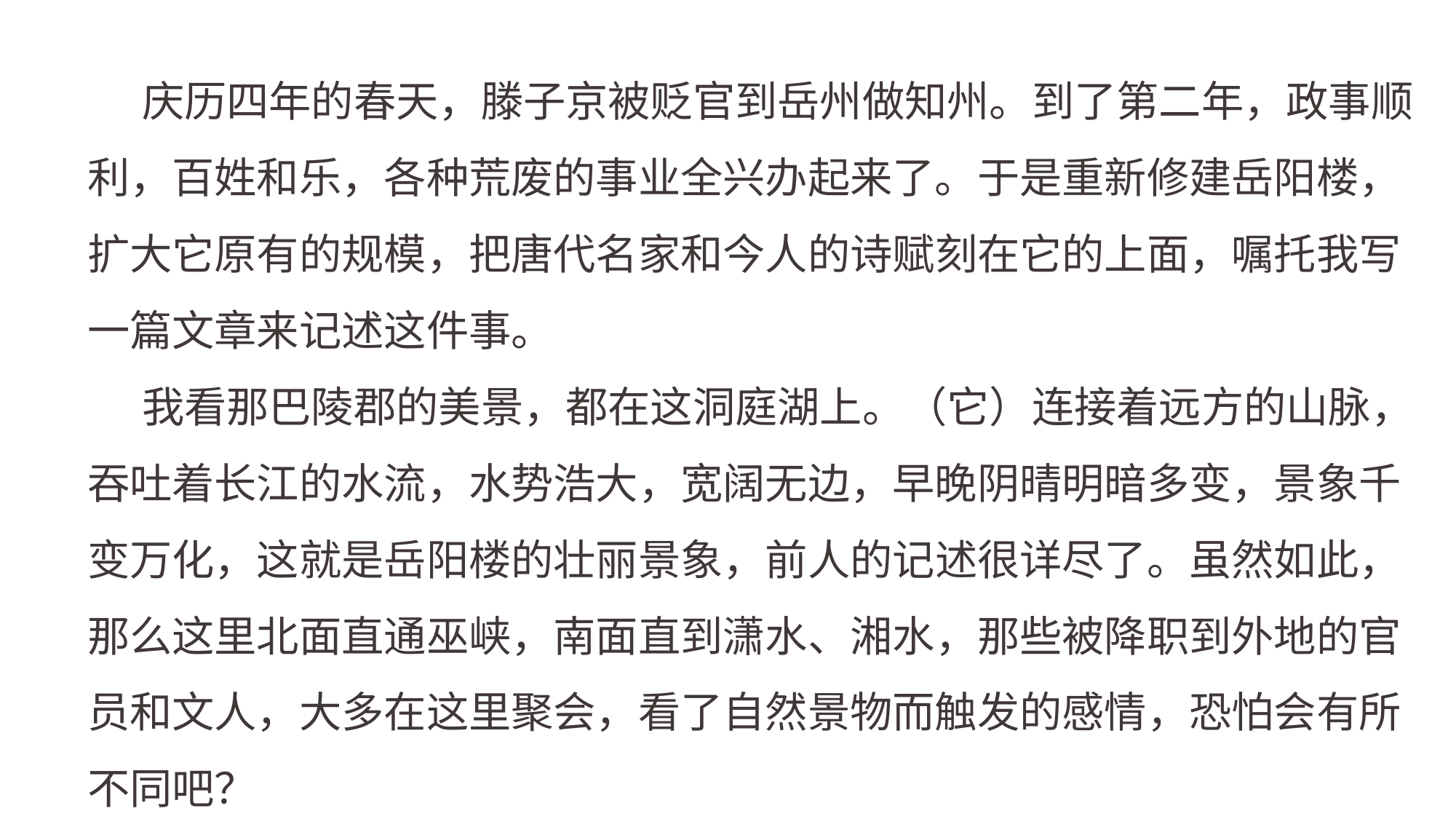

庆历四年的春天，滕子京被贬官到岳州做知州。到了第二年，政事顺利，百姓和乐，各种荒废的事业全兴办起来了。于是重新修建岳阳楼，扩大它原有的规模，把唐代名家和今人的诗赋刻在它的上面，嘱托我写一篇文章来记述这件事。
我看那巴陵郡的美景，都在这洞庭湖上。（它）连接着远方的山脉，吞吐着长江的水流，水势浩大，宽阔无边，早晚阴晴明暗多变，景象千变万化，这就是岳阳楼的壮丽景象，前人的记述很详尽了。虽然如此，那么这里北面直通巫峡，南面直到潇水、湘水，那些被降职到外地的官员和文人，大多在这里聚会，看了自然景物而触发的感情，恐怕会有所不同吧？